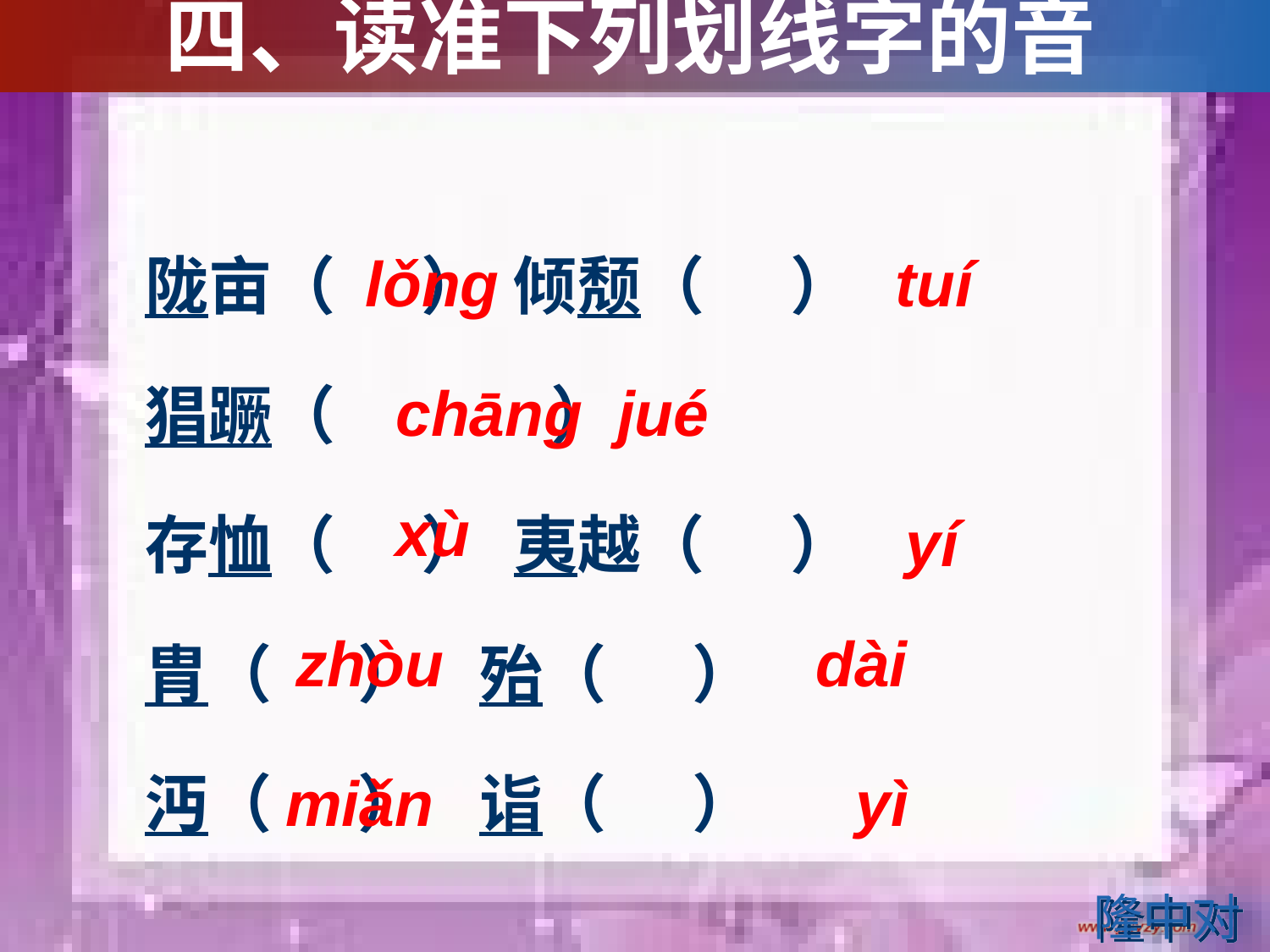

四、读准下列划线字的音

陇亩（      ）  倾颓（      ）
猖蹶（               ）
存恤（      ）  夷越（      ）
胄（      ）    殆（      ）
沔（      ）    诣（      ）
lǒng
tuí
chāng  jué
xù
yí
zhòu
dài
miǎn
yì
隆中对